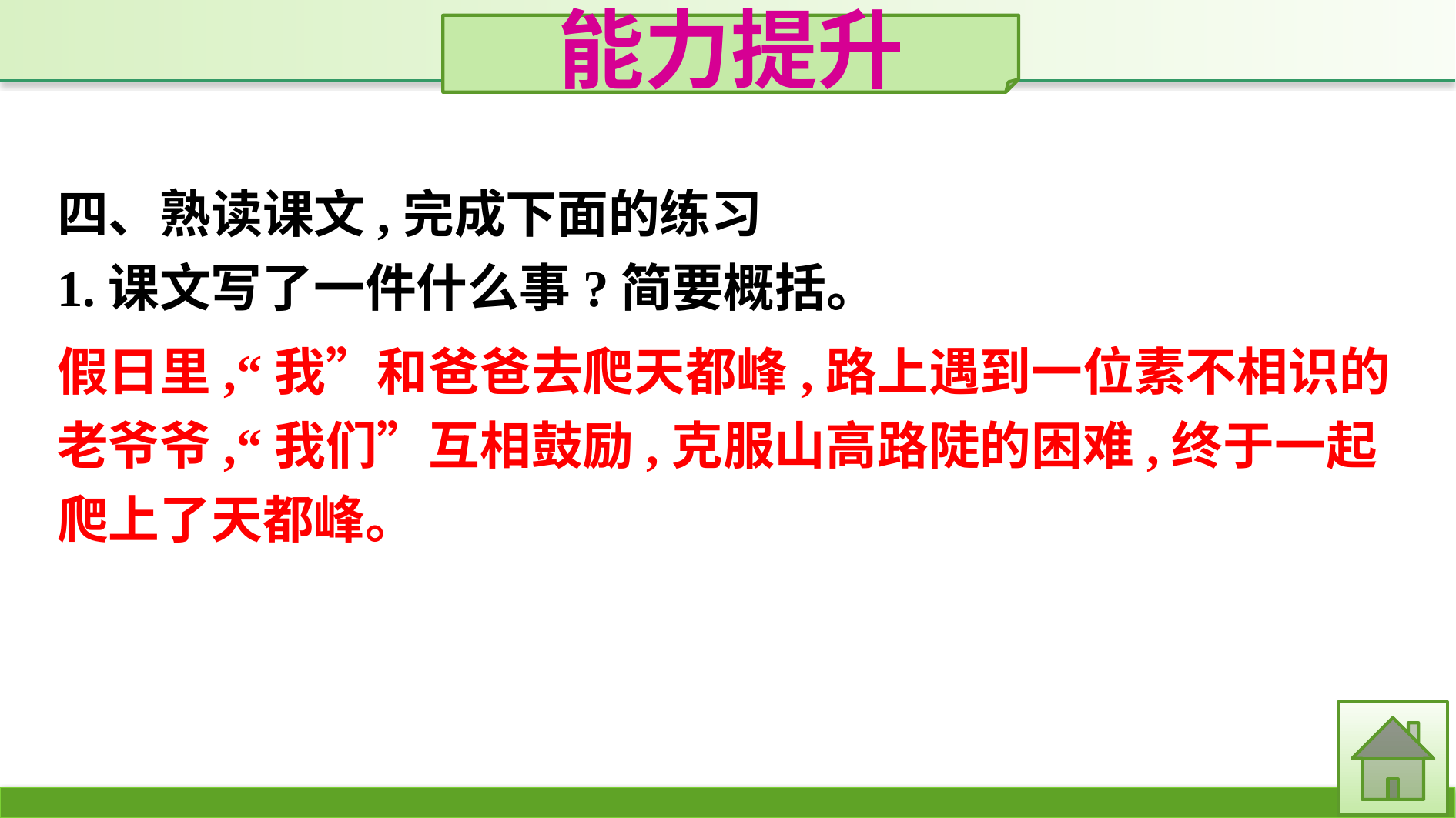

能力提升
四、熟读课文,完成下面的练习
1.课文写了一件什么事?简要概括。
假日里,“我”和爸爸去爬天都峰,路上遇到一位素不相识的老爷爷,“我们”互相鼓励,克服山高路陡的困难,终于一起爬上了天都峰。